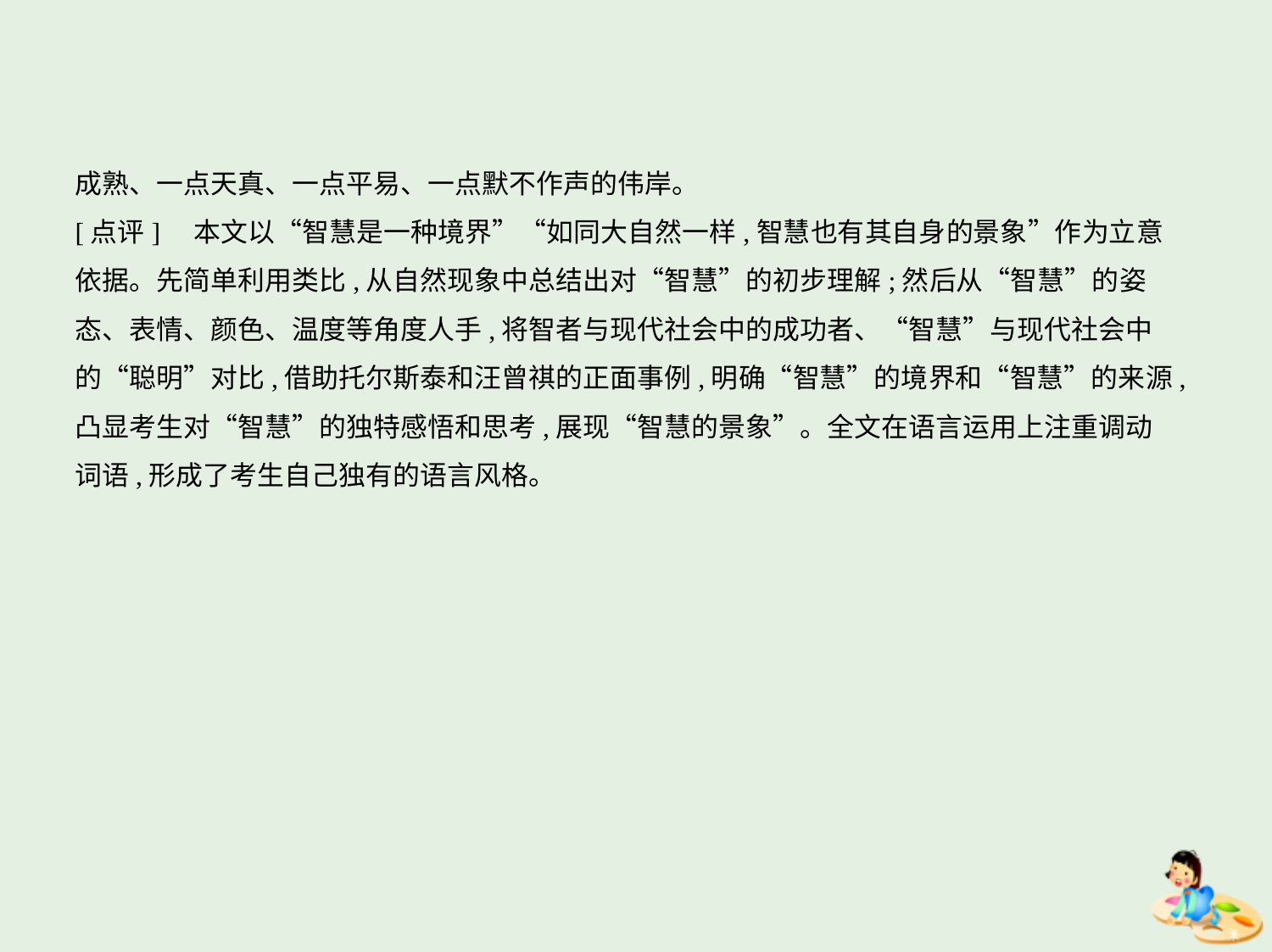

成熟、一点天真、一点平易、一点默不作声的伟岸。
[点评]　本文以“智慧是一种境界”“如同大自然一样,智慧也有其自身的景象”作为立意
依据。先简单利用类比,从自然现象中总结出对“智慧”的初步理解;然后从“智慧”的姿
态、表情、颜色、温度等角度人手,将智者与现代社会中的成功者、“智慧”与现代社会中
的“聪明”对比,借助托尔斯泰和汪曾祺的正面事例,明确“智慧”的境界和“智慧”的来源,
凸显考生对“智慧”的独特感悟和思考,展现“智慧的景象”。全文在语言运用上注重调动
词语,形成了考生自己独有的语言风格。